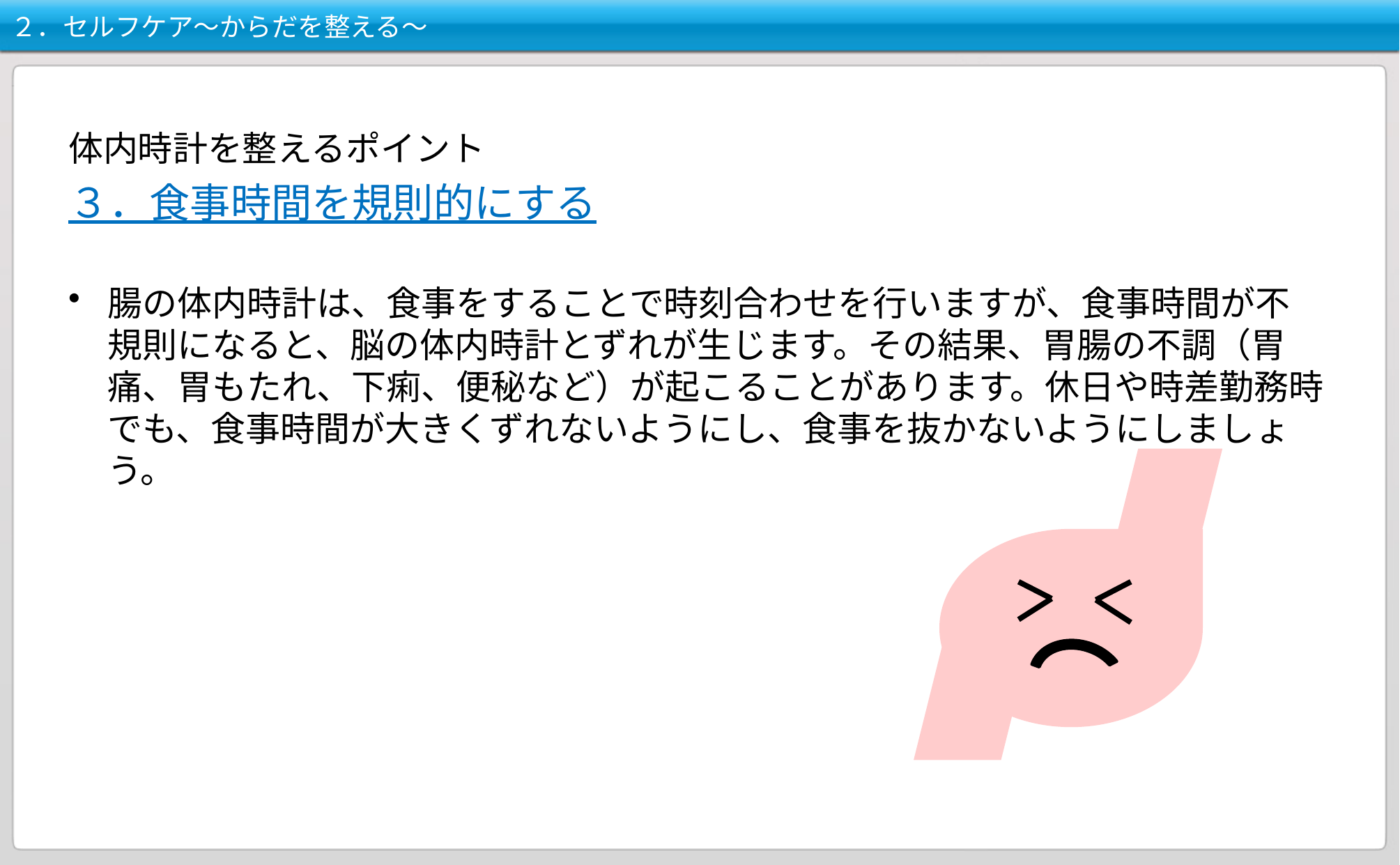

# ２．セルフケア～からだを整える～
体内時計を整えるポイント
３．食事時間を規則的にする

腸の体内時計は、食事をすることで時刻合わせを行いますが、食事時間が不規則になると、脳の体内時計とずれが生じます。その結果、胃腸の不調（胃痛、胃もたれ、下痢、便秘など）が起こることがあります。休日や時差勤務時でも、食事時間が大きくずれないようにし、食事を抜かないようにしましょう。